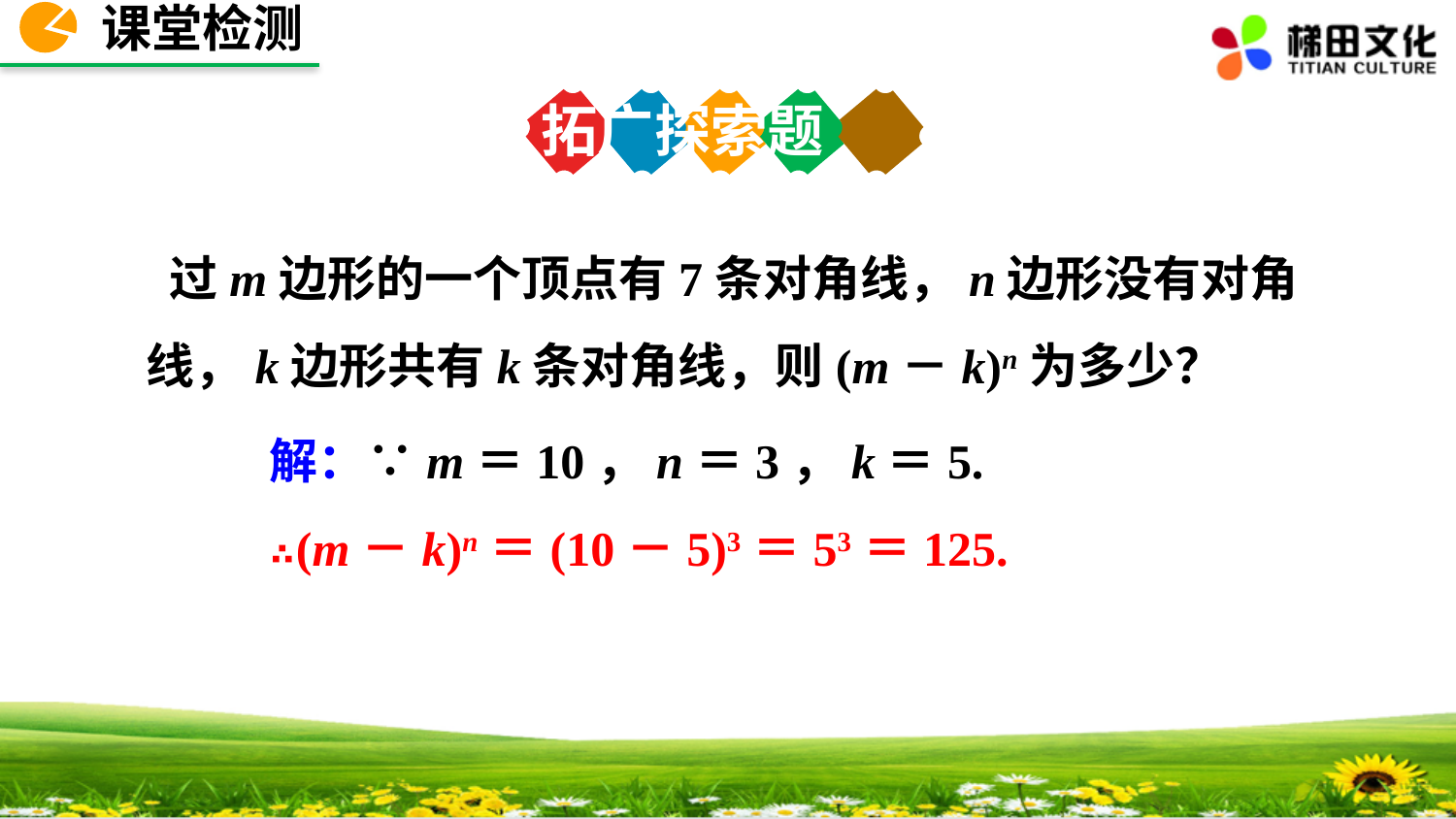

课堂检测

拓广探索题

 过m边形的一个顶点有7条对角线，n边形没有对角线，k边形共有k条对角线，则(m－k)n为多少？

解：∵m＝10，n＝3，k＝5.
∴(m－k)n＝(10－5)3＝53＝125.